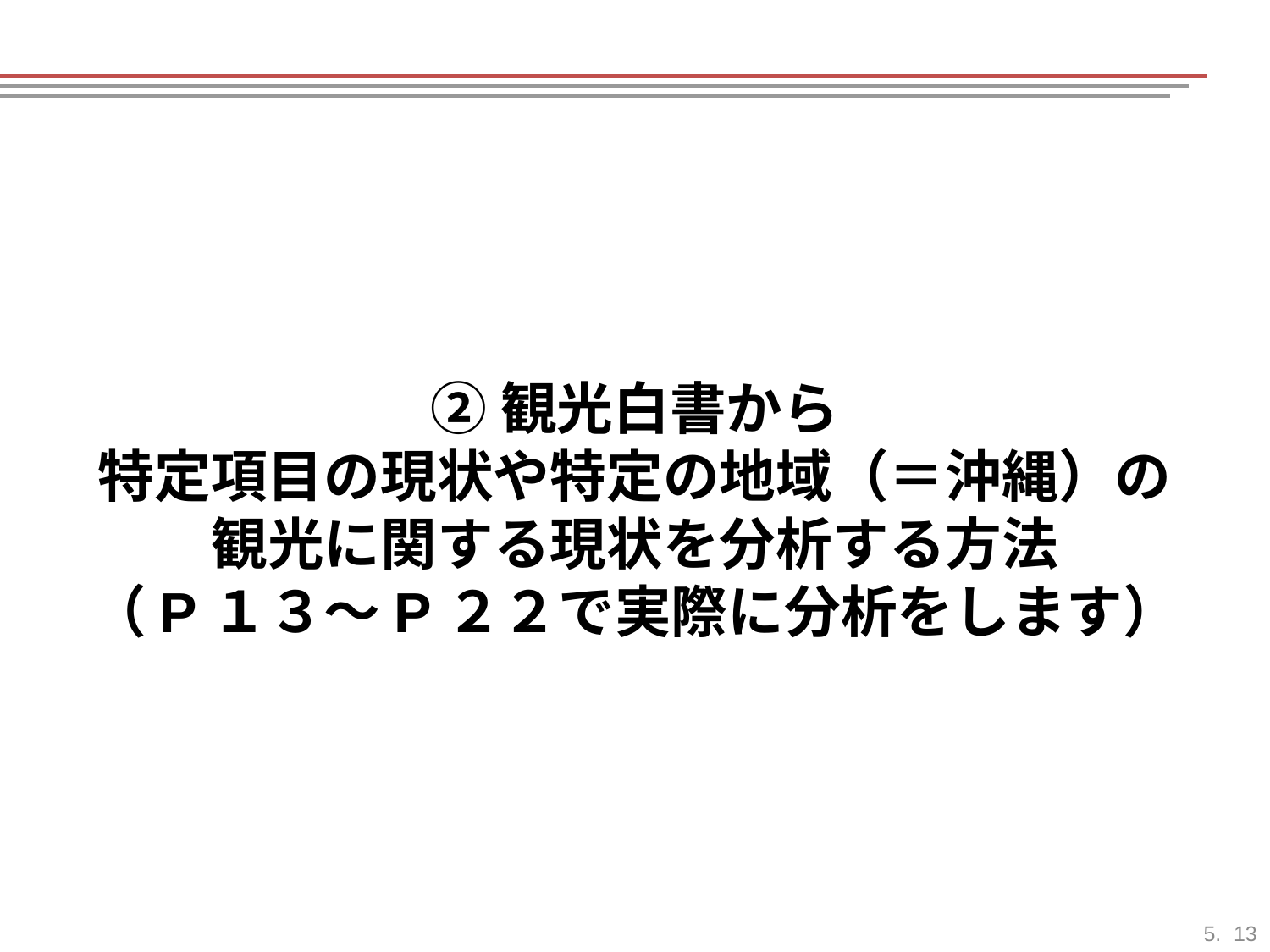

②観光白書から
特定項目の現状や特定の地域（＝沖縄）の
観光に関する現状を分析する方法
（P１３～P２２で実際に分析をします）
13